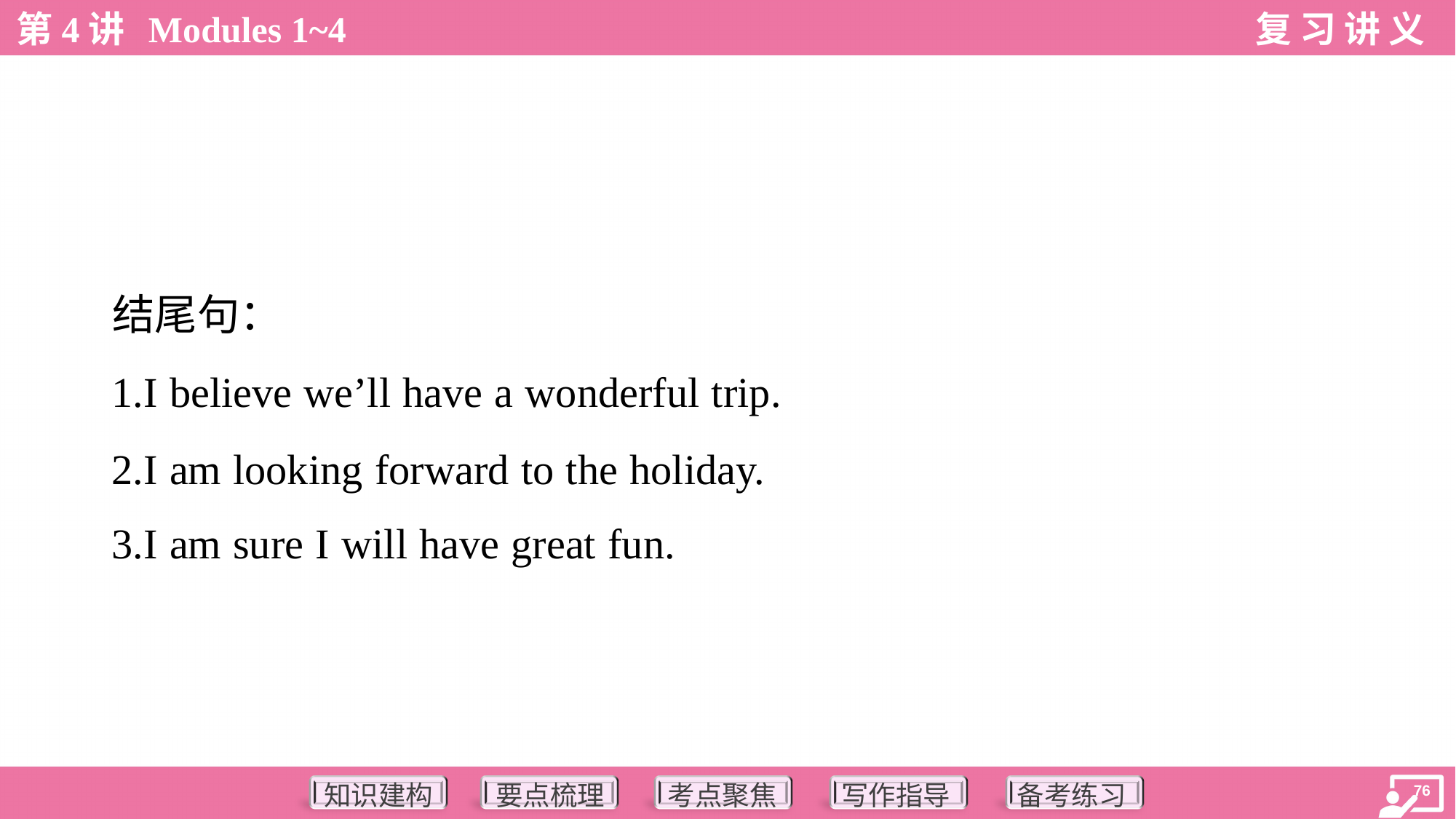

结尾句：
    1.I believe we’ll have a wonderful trip.
    2.I am looking forward to the holiday.
    3.I am sure I will have great fun.